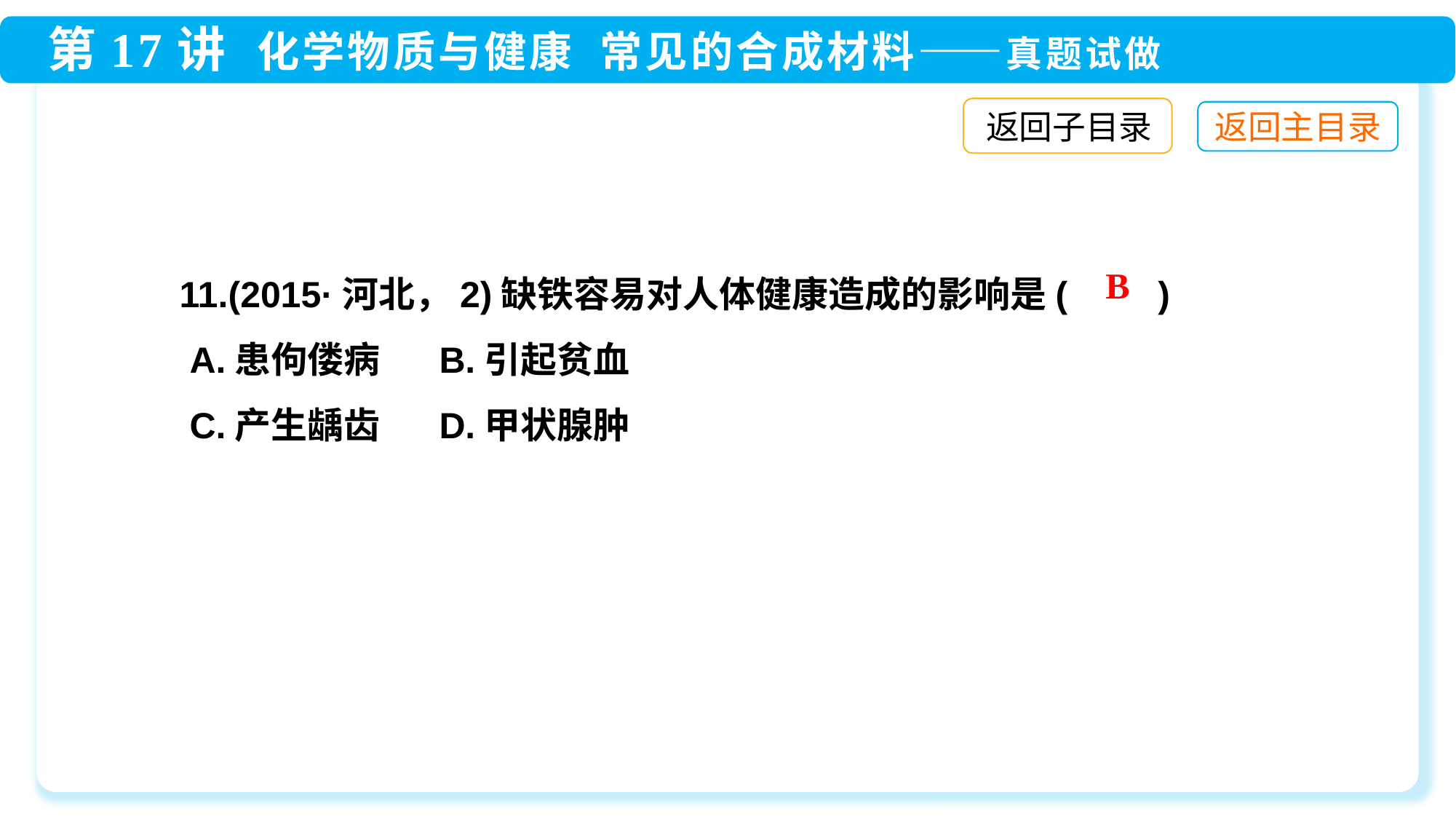

返回子目录

11.(2015·河北，2)缺铁容易对人体健康造成的影响是(　　)
 A.患佝偻病	    B.引起贫血
 C.产生龋齿	    D.甲状腺肿
B